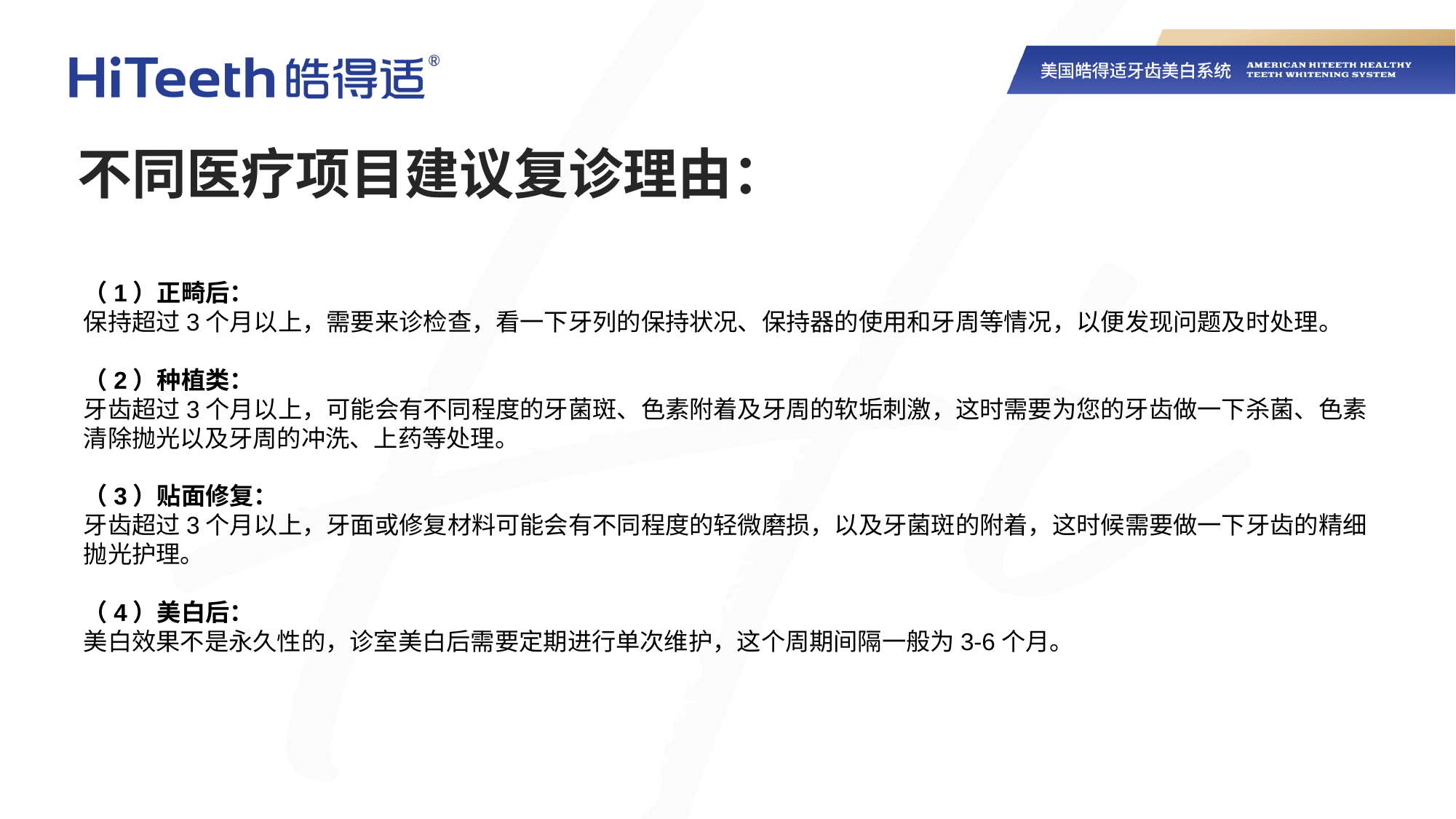

不同医疗项目建议复诊理由：
（1）正畸后：
保持超过3个月以上，需要来诊检查，看一下牙列的保持状况、保持器的使用和牙周等情况，以便发现问题及时处理。

（2）种植类：
牙齿超过3个月以上，可能会有不同程度的牙菌斑、色素附着及牙周的软垢刺激，这时需要为您的牙齿做一下杀菌、色素清除抛光以及牙周的冲洗、上药等处理。

（3）贴面修复：
牙齿超过3个月以上，牙面或修复材料可能会有不同程度的轻微磨损，以及牙菌斑的附着，这时候需要做一下牙齿的精细抛光护理。

（4）美白后：
美白效果不是永久性的，诊室美白后需要定期进行单次维护，这个周期间隔一般为3-6个月。